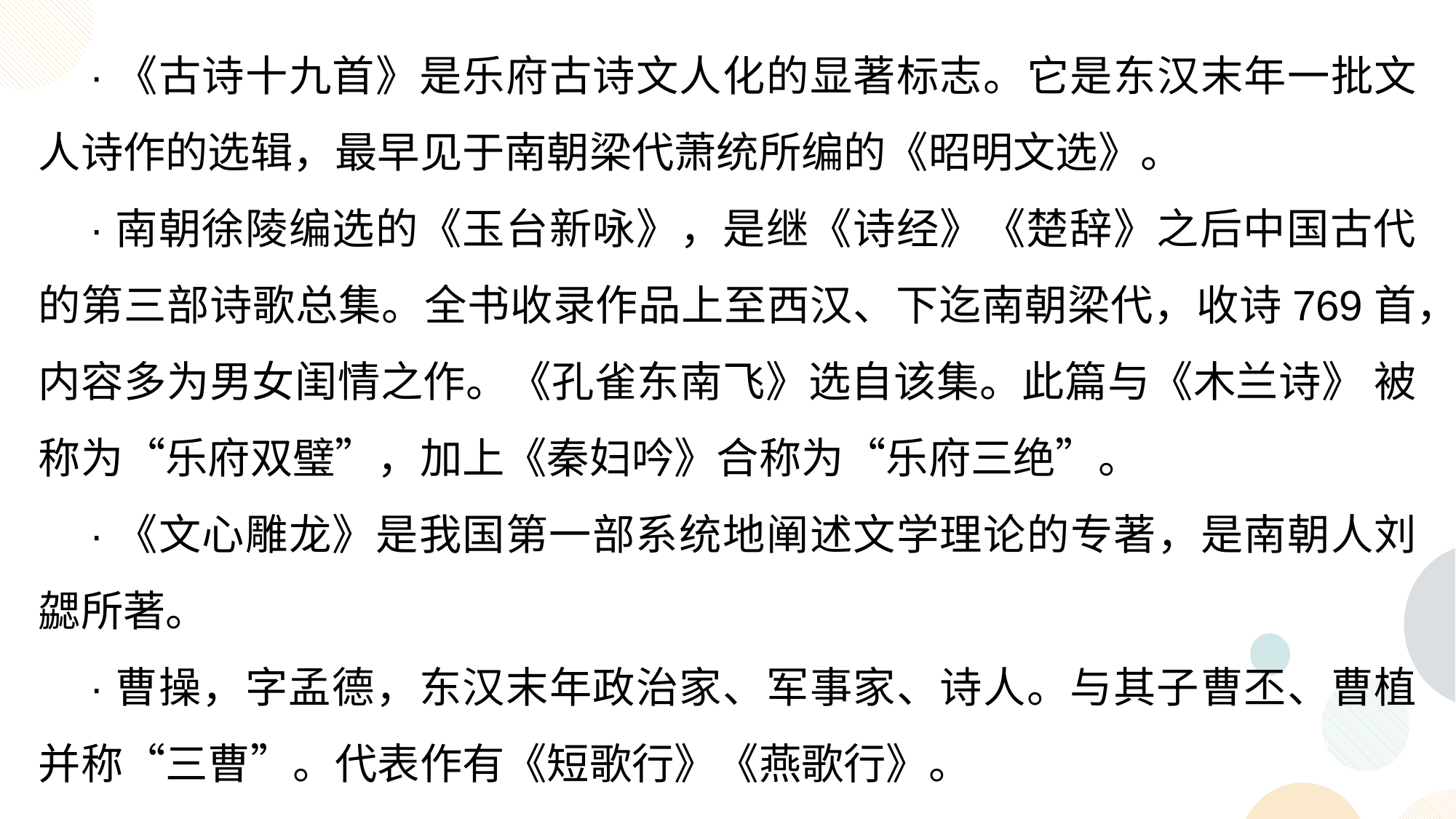

·《古诗十九首》是乐府古诗文人化的显著标志。它是东汉末年一批文人诗作的选辑，最早见于南朝梁代萧统所编的《昭明文选》。
    ·南朝徐陵编选的《玉台新咏》，是继《诗经》《楚辞》之后中国古代的第三部诗歌总集。全书收录作品上至西汉、下迄南朝梁代，收诗769首，内容多为男女闺情之作。《孔雀东南飞》选自该集。此篇与《木兰诗》 被称为“乐府双璧”，加上《秦妇吟》合称为“乐府三绝”。
    ·《文心雕龙》是我国第一部系统地阐述文学理论的专著，是南朝人刘勰所著。
    ·曹操，字孟德，东汉末年政治家、军事家、诗人。与其子曹丕、曹植并称“三曹”。代表作有《短歌行》《燕歌行》。